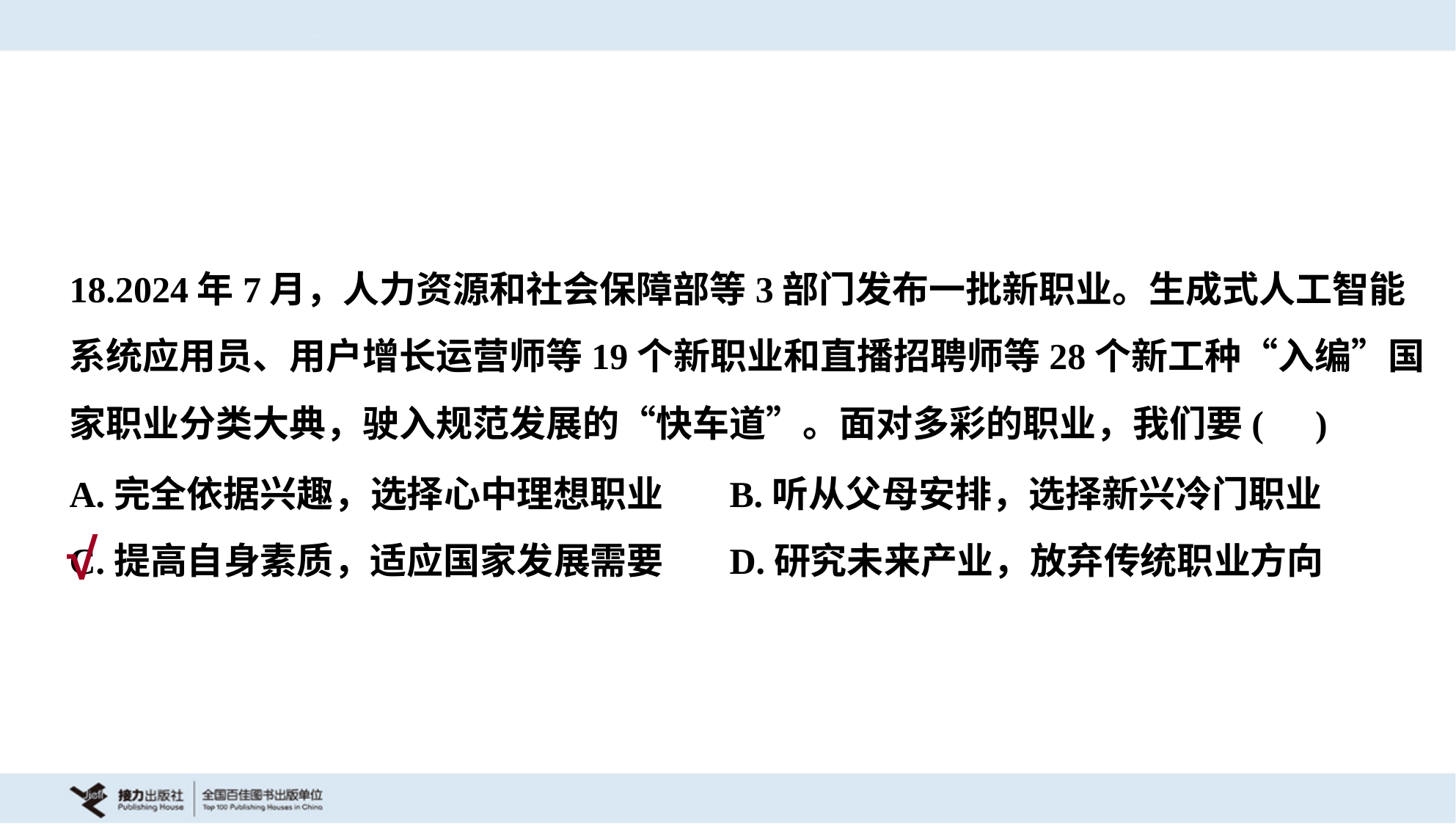

18.2024年7月，人力资源和社会保障部等3部门发布一批新职业。生成式人工智能
系统应用员、用户增长运营师等19个新职业和直播招聘师等28个新工种“入编”国
家职业分类大典，驶入规范发展的“快车道”。面对多彩的职业，我们要(     )
A.完全依据兴趣，选择心中理想职业	B.听从父母安排，选择新兴冷门职业
C.提高自身素质，适应国家发展需要	D.研究未来产业，放弃传统职业方向
√